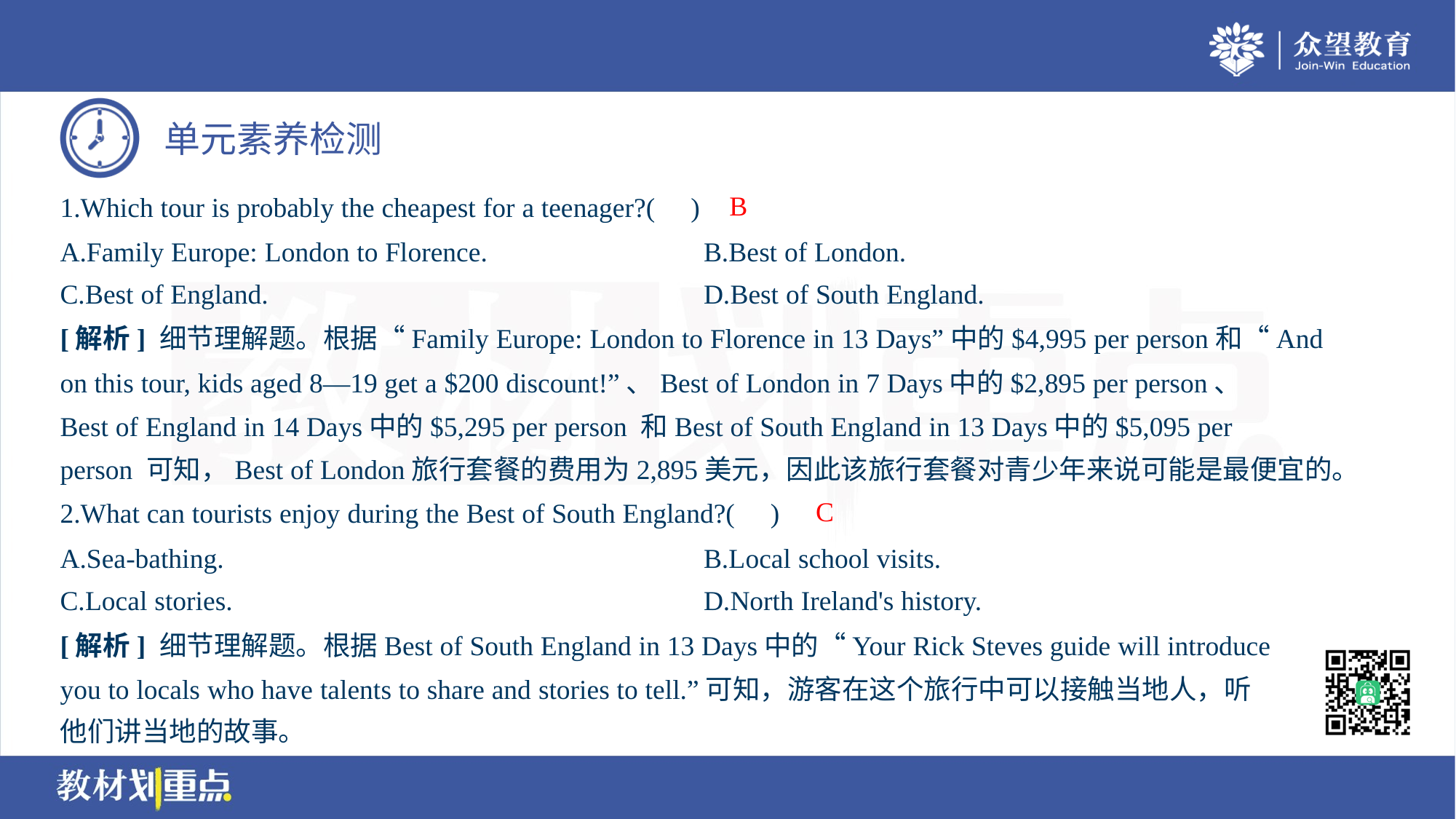

B
1.Which tour is probably the cheapest for a teenager?(     )
A.Family Europe: London to Florence.	B.Best of London.
C.Best of England.	D.Best of South England.
[解析] 细节理解题。根据“Family Europe: London to Florence in 13 Days”中的$4,995 per person和“And
on this tour, kids aged 8—19 get a $200 discount!”、Best of London in 7 Days中的$2,895 per person、
Best of England in 14 Days中的$5,295 per person 和Best of South England in 13 Days中的$5,095 per
person 可知，Best of London旅行套餐的费用为2,895美元，因此该旅行套餐对青少年来说可能是最便宜的。
C
2.What can tourists enjoy during the Best of South England?(     )
A.Sea-bathing.	B.Local school visits.
C.Local stories.	D.North Ireland's history.
[解析] 细节理解题。根据Best of South England in 13 Days中的“Your Rick Steves guide will introduce
you to locals who have talents to share and stories to tell.”可知，游客在这个旅行中可以接触当地人，听
他们讲当地的故事。